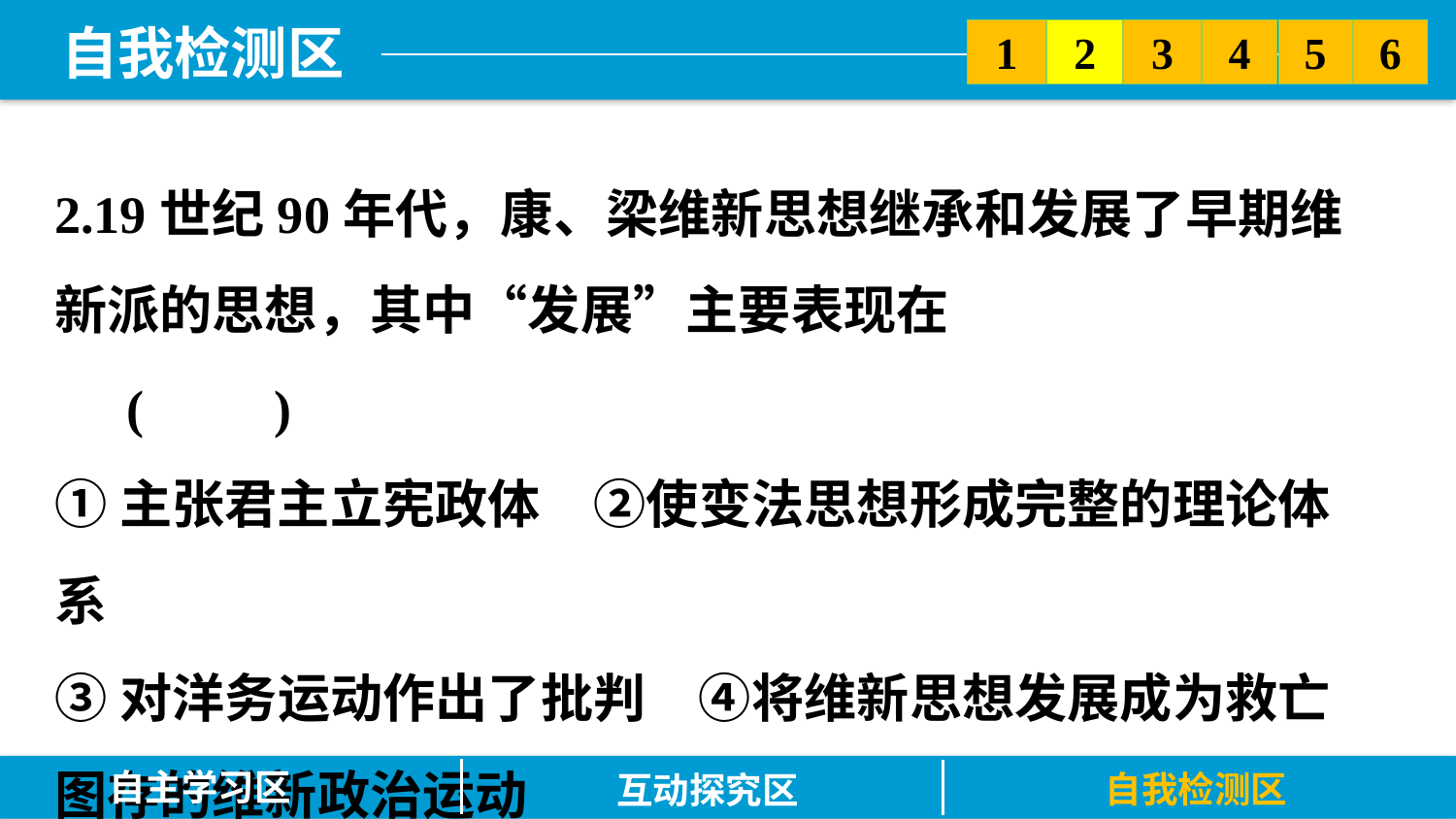

5
6
2
3
1
4
2.19世纪90年代，康、梁维新思想继承和发展了早期维新派的思想，其中“发展”主要表现在			      (　　)
①主张君主立宪政体　②使变法思想形成完整的理论体系
③对洋务运动作出了批判　④将维新思想发展成为救亡图存的维新政治运动
A.①②		B.①②③		C.②④		D.②③④
自主学习区
自我检测区
互动探究区